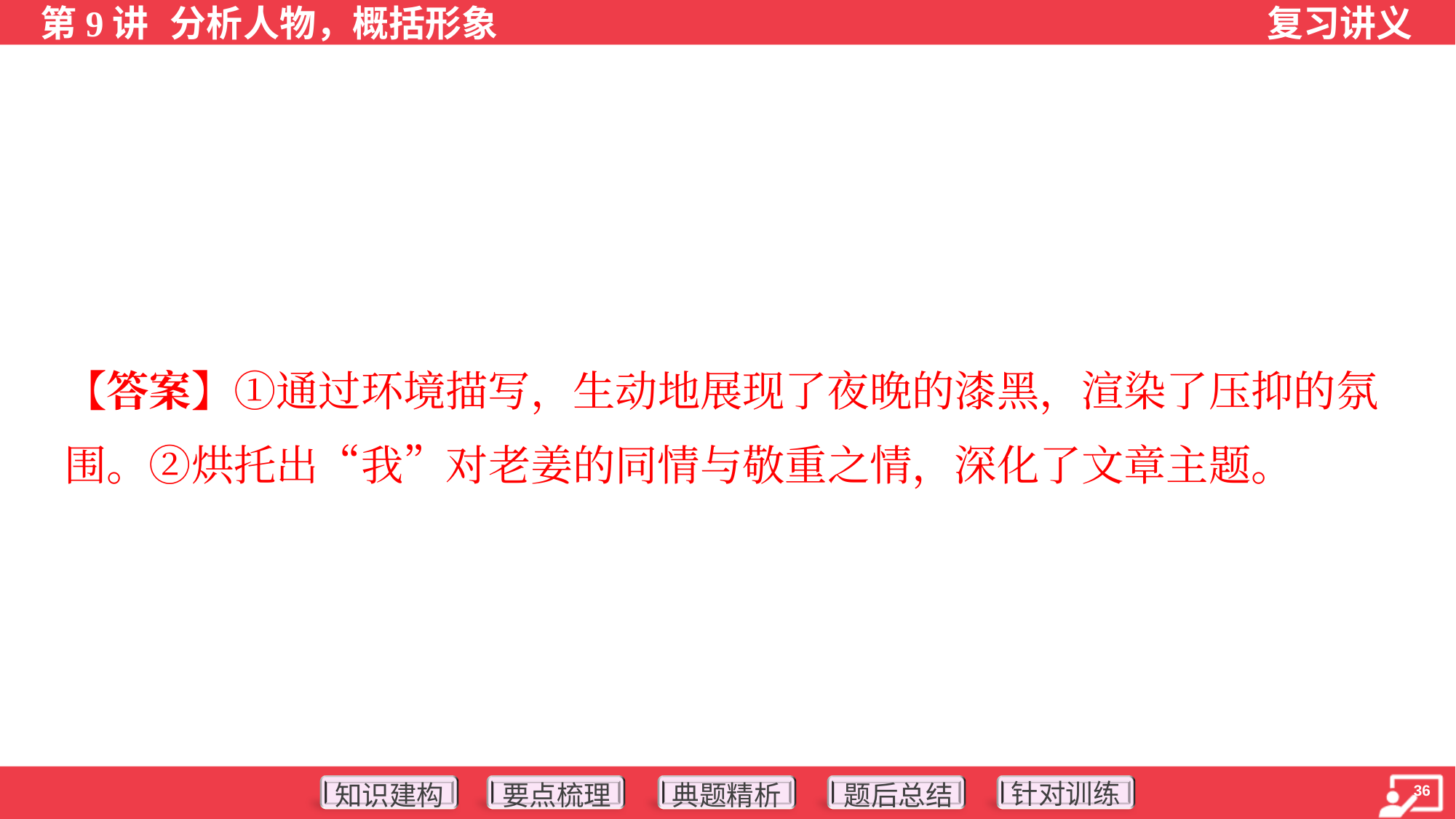

【答案】①通过环境描写，生动地展现了夜晚的漆黑，渲染了压抑的氛
围。②烘托出“我”对老姜的同情与敬重之情，深化了文章主题。